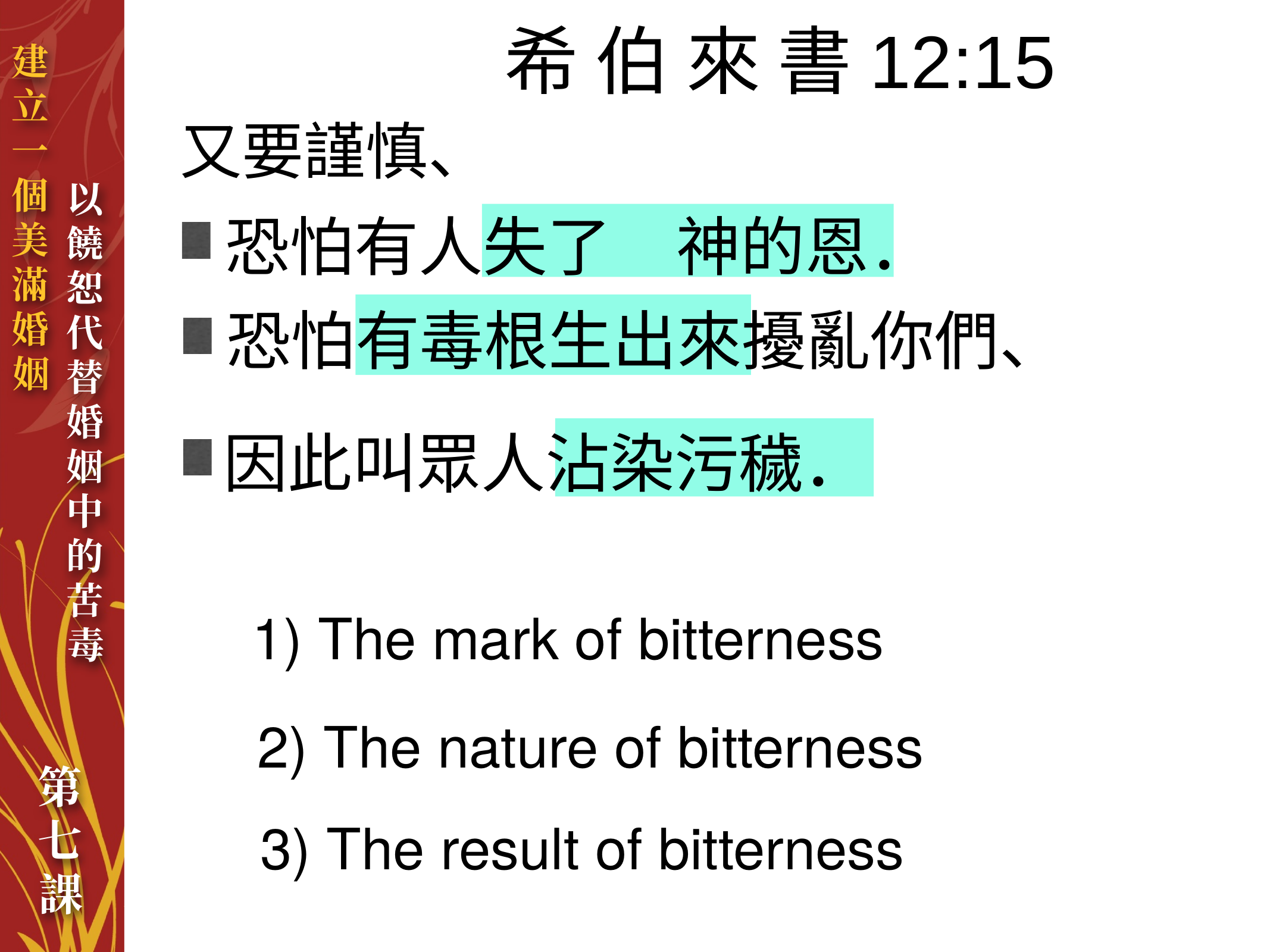

希 伯 來 書12:15
又要謹慎、
恐怕有人失了　神的恩．

1) The mark of bitterness

恐怕有毒根生出來擾亂你們、

2) The nature of bitterness
因此叫眾人沾染污穢．

3) The result of bitterness